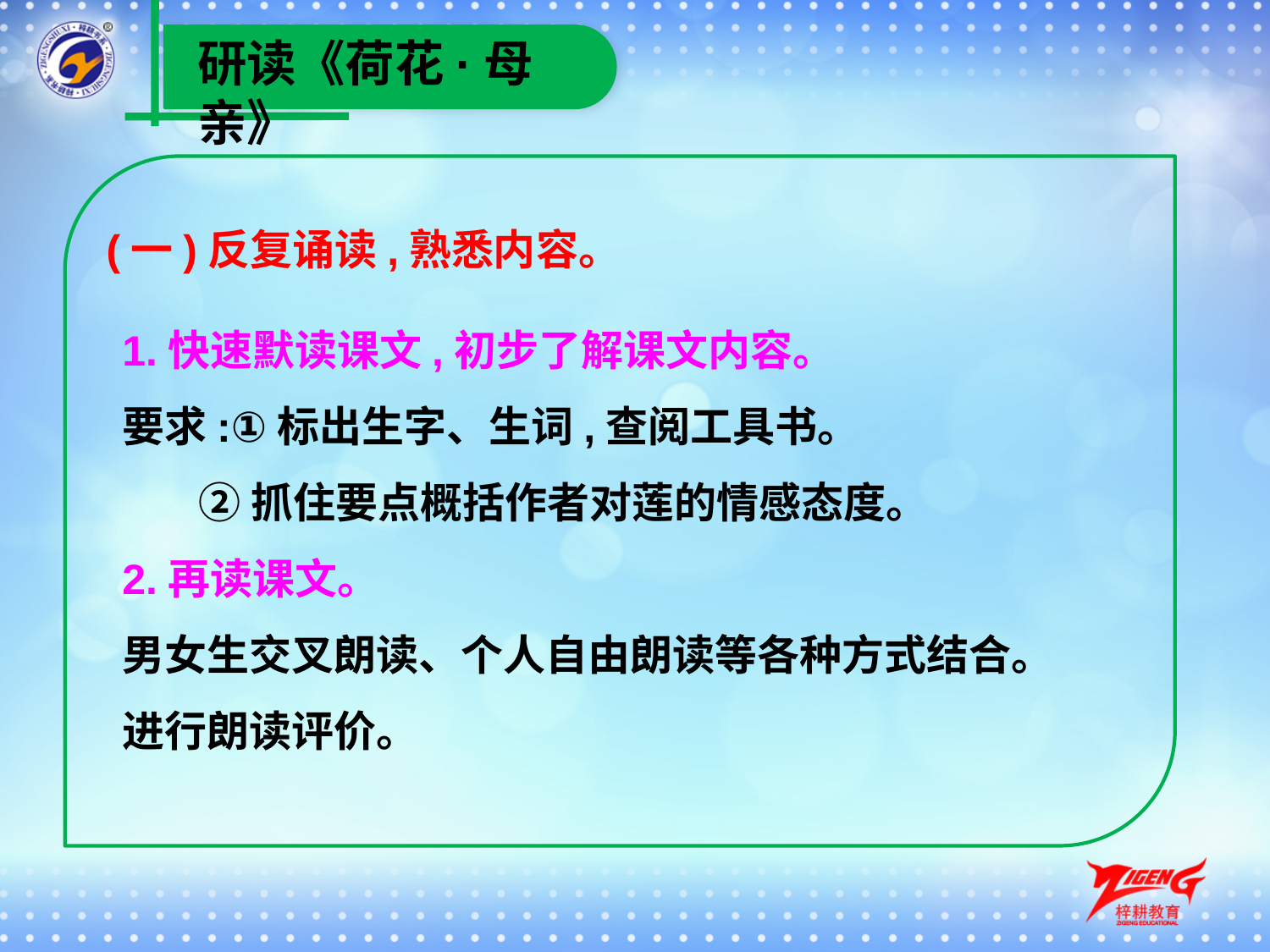

研读《荷花·母亲》

(一)反复诵读,熟悉内容。
1.快速默读课文,初步了解课文内容。
要求:①标出生字、生词,查阅工具书。
        ②抓住要点概括作者对莲的情感态度。
2.再读课文。
男女生交叉朗读、个人自由朗读等各种方式结合。
进行朗读评价。